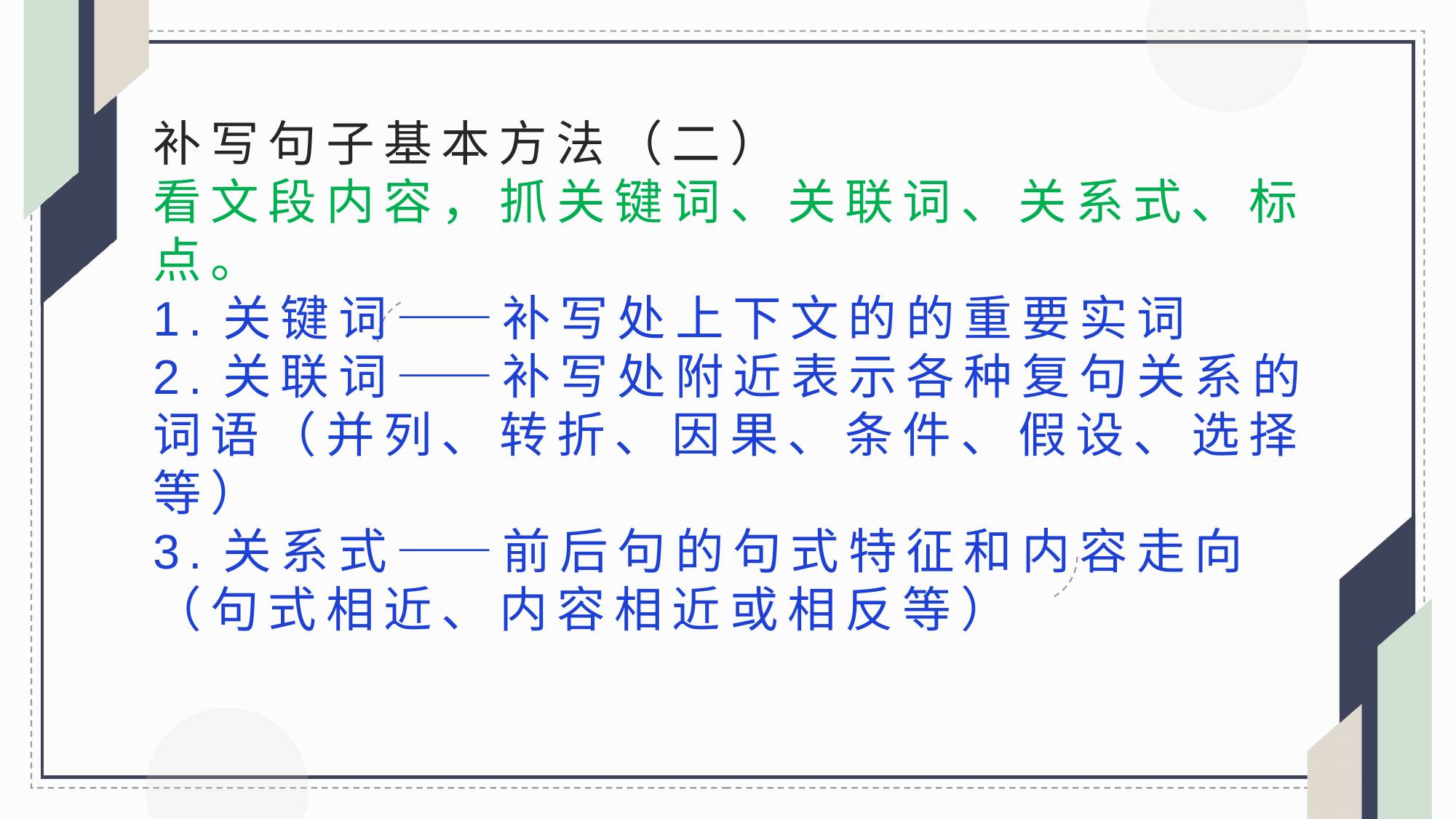

补写句子基本方法（二）
看文段内容，抓关键词、关联词、关系式、标点。
1.关键词——补写处上下文的的重要实词
2.关联词——补写处附近表示各种复句关系的词语（并列、转折、因果、条件、假设、选择等）
3.关系式——前后句的句式特征和内容走向（句式相近、内容相近或相反等）